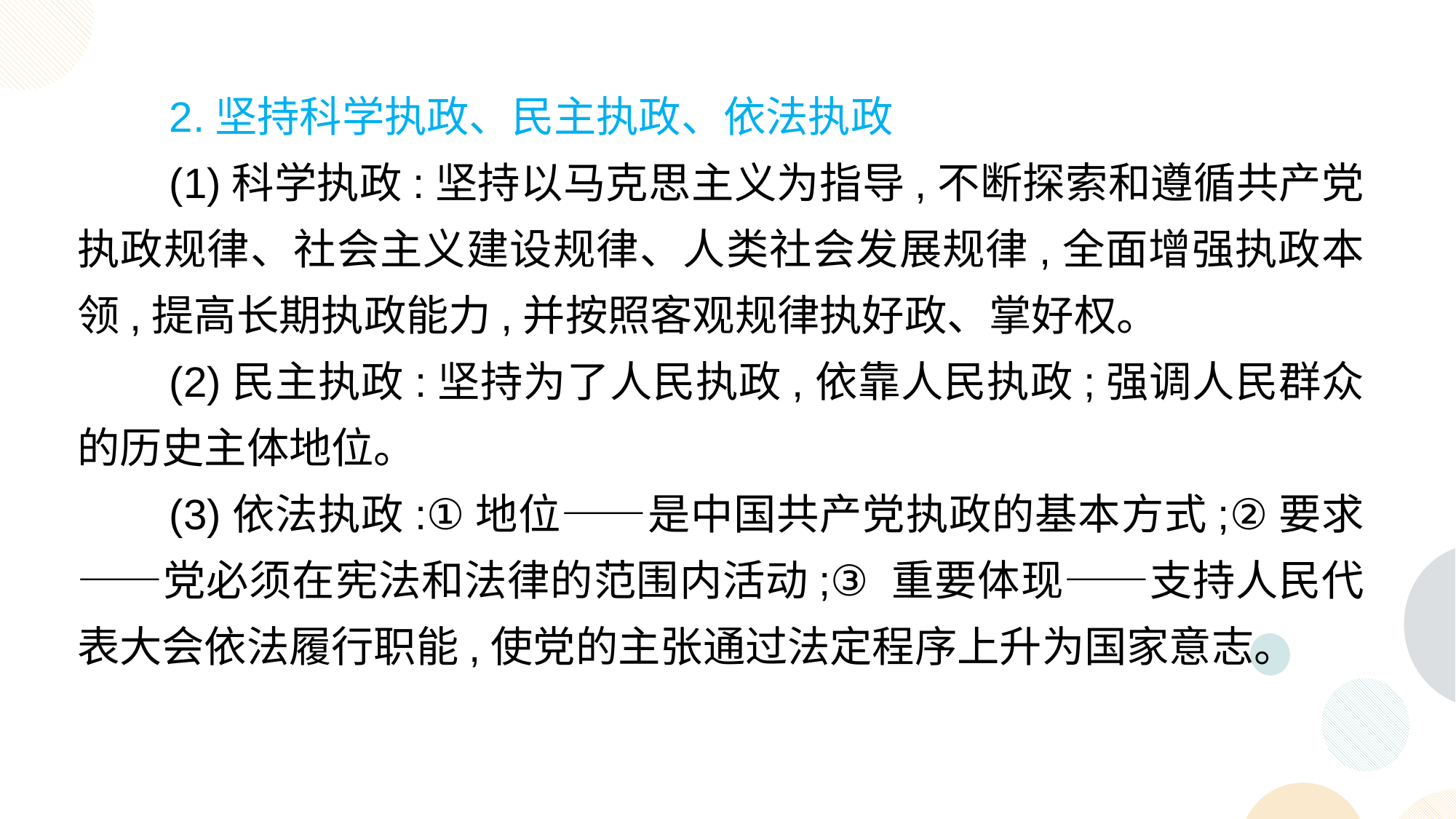

2.坚持科学执政、民主执政、依法执政
(1)科学执政:坚持以马克思主义为指导,不断探索和遵循共产党执政规律、社会主义建设规律、人类社会发展规律,全面增强执政本领,提高长期执政能力,并按照客观规律执好政、掌好权。
(2)民主执政:坚持为了人民执政,依靠人民执政;强调人民群众的历史主体地位。
(3)依法执政:①地位——是中国共产党执政的基本方式;②要求——党必须在宪法和法律的范围内活动;③ 重要体现——支持人民代表大会依法履行职能,使党的主张通过法定程序上升为国家意志。